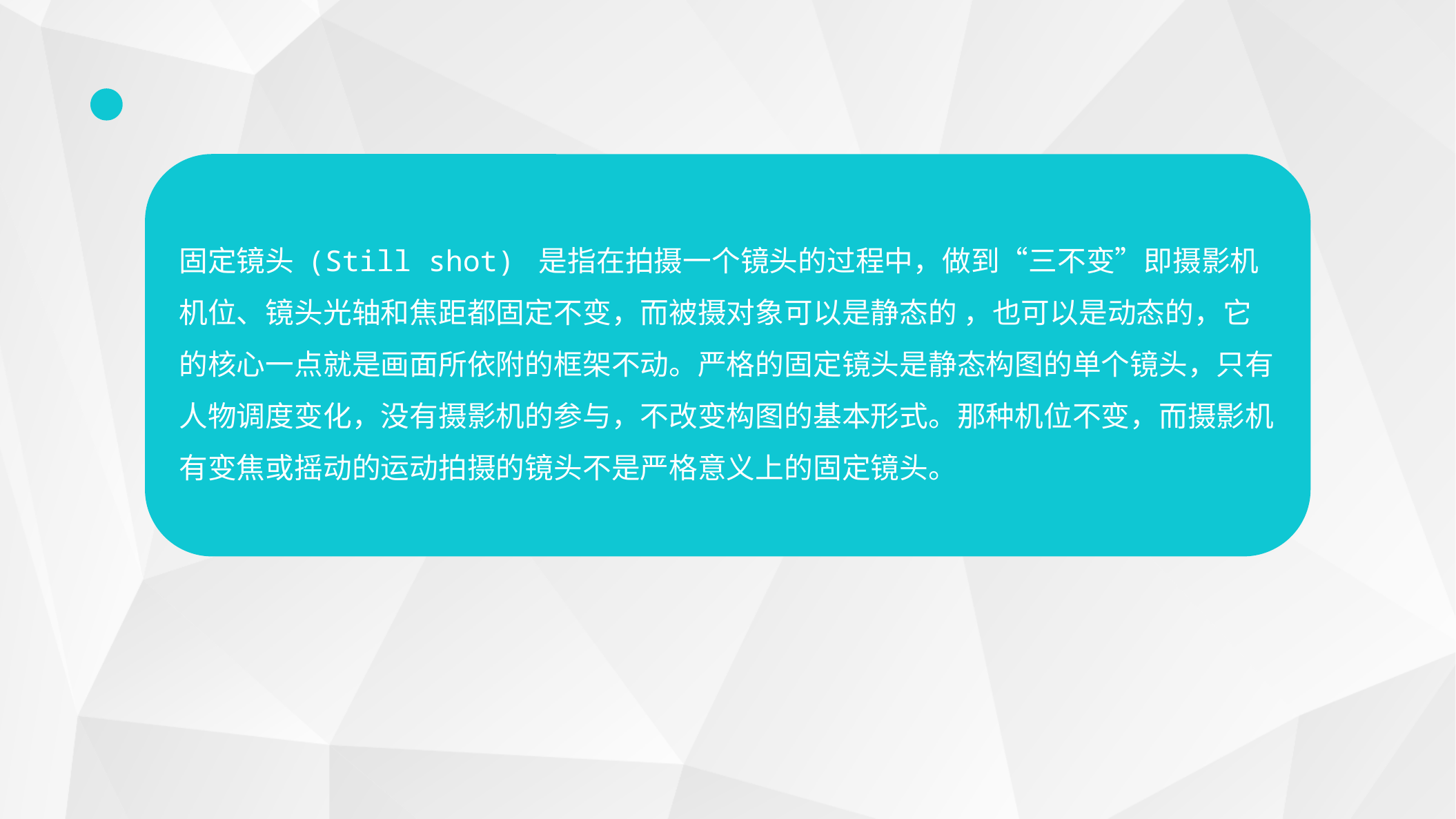

固定镜头 (Still shot) 是指在拍摄一个镜头的过程中，做到“三不变”即摄影机机位、镜头光轴和焦距都固定不变，而被摄对象可以是静态的 ，也可以是动态的，它的核心一点就是画面所依附的框架不动。严格的固定镜头是静态构图的单个镜头，只有人物调度变化，没有摄影机的参与，不改变构图的基本形式。那种机位不变，而摄影机有变焦或摇动的运动拍摄的镜头不是严格意义上的固定镜头。